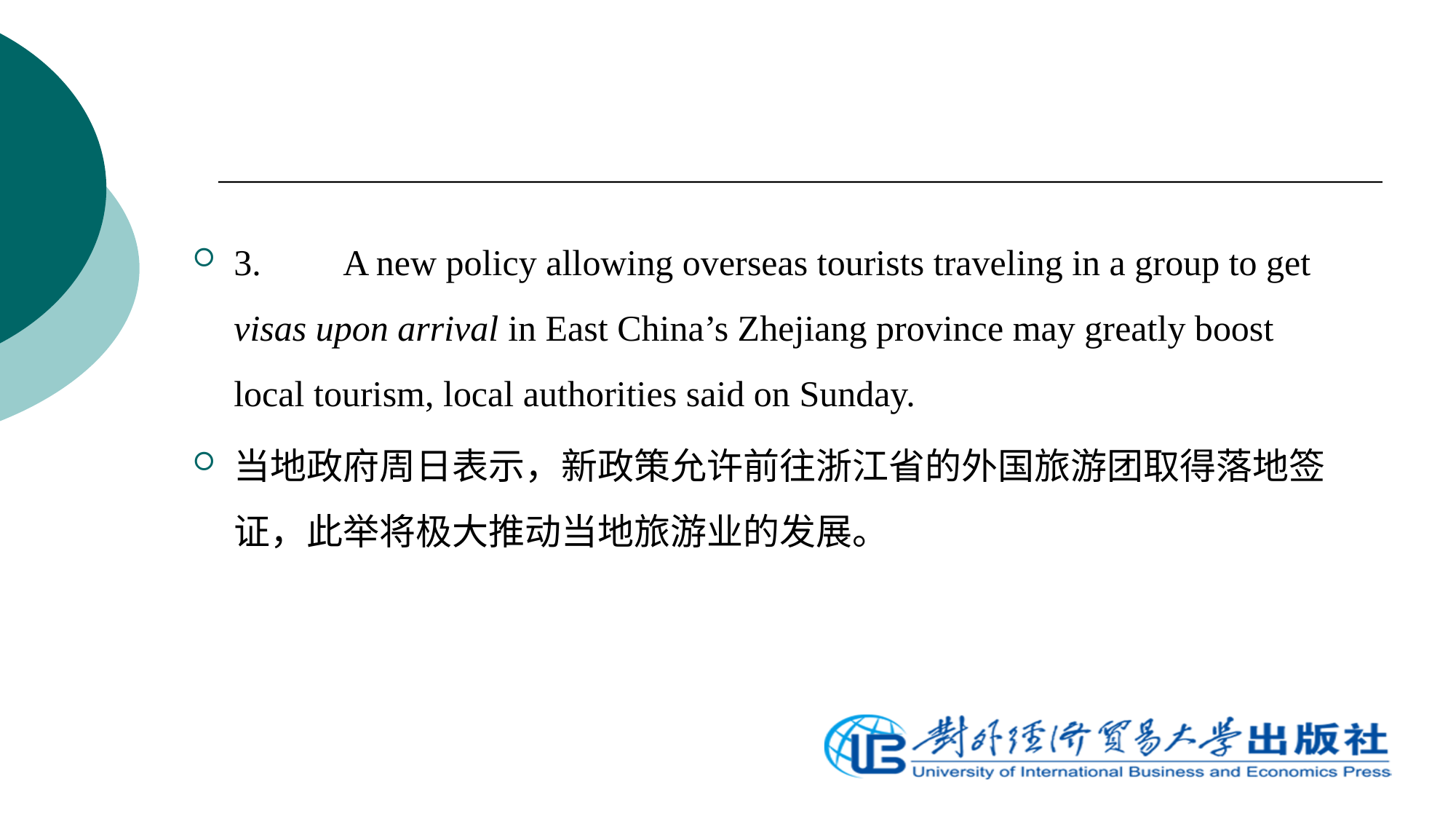

3.	A new policy allowing overseas tourists traveling in a group to get visas upon arrival in East China’s Zhejiang province may greatly boost local tourism, local authorities said on Sunday.
当地政府周日表示，新政策允许前往浙江省的外国旅游团取得落地签证，此举将极大推动当地旅游业的发展。